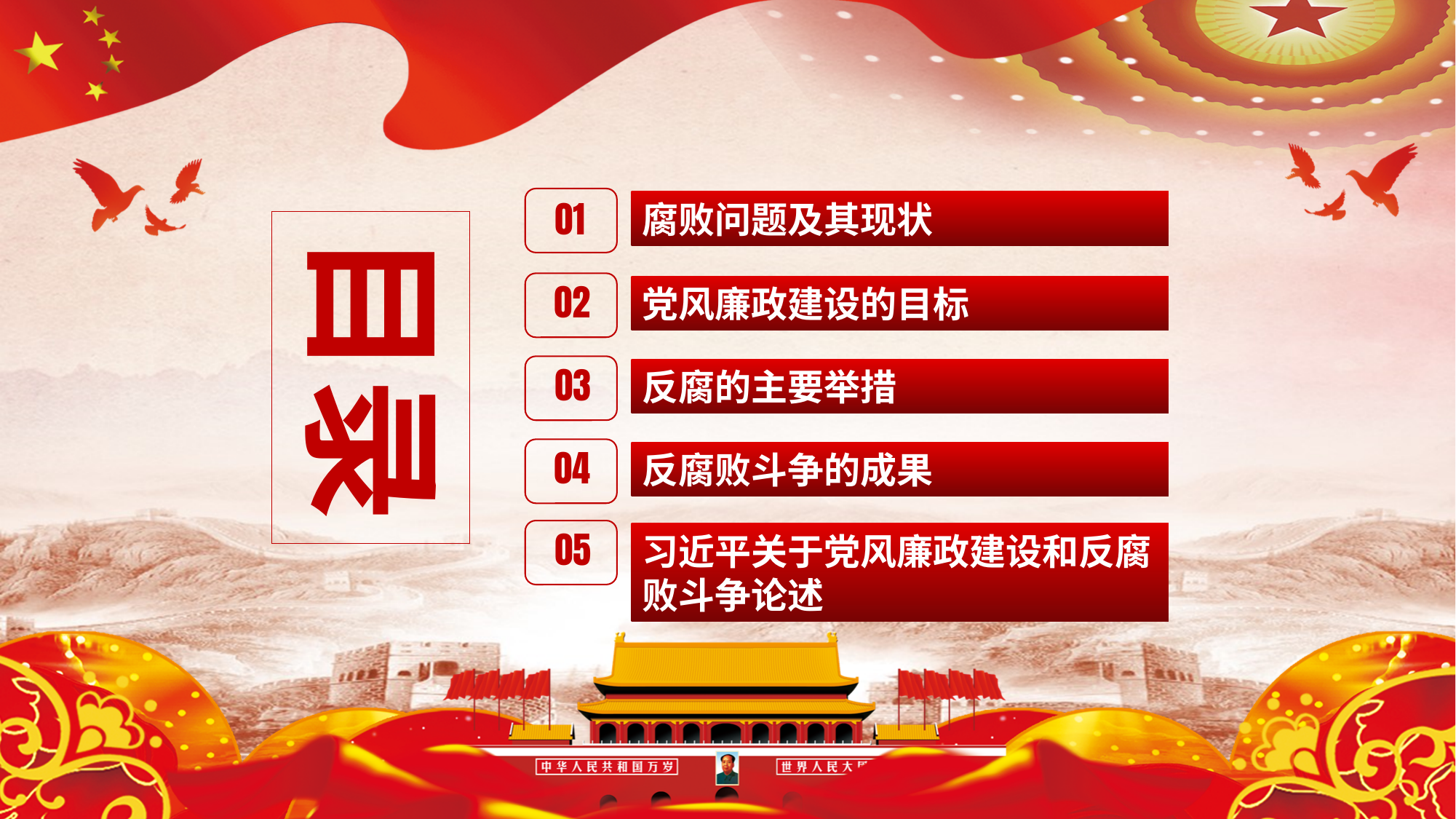

腐败问题及其现状
01
目录

02
党风廉政建设的目标

03
反腐的主要举措

04
反腐败斗争的成果

05
习近平关于党风廉政建设和反腐败斗争论述